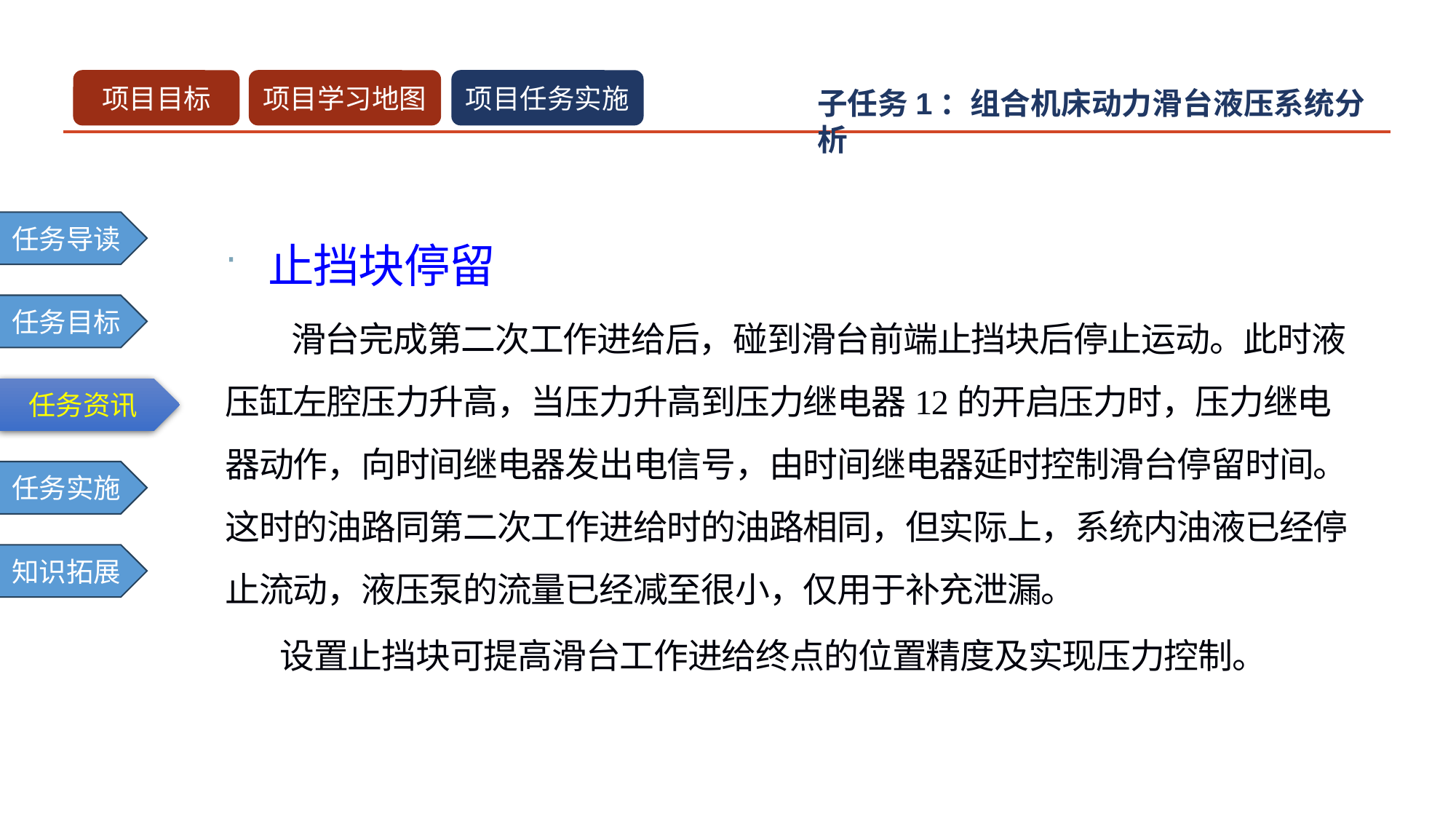

止挡块停留
                滑台完成第二次工作进给后，碰到滑台前端止挡块后停止运动。此时液压缸左腔压力升高，当压力升高到压力继电器12的开启压力时，压力继电器动作，向时间继电器发出电信号，由时间继电器延时控制滑台停留时间。这时的油路同第二次工作进给时的油路相同，但实际上，系统内油液已经停止流动，液压泵的流量已经减至很小，仅用于补充泄漏。
设置止挡块可提高滑台工作进给终点的位置精度及实现压力控制。